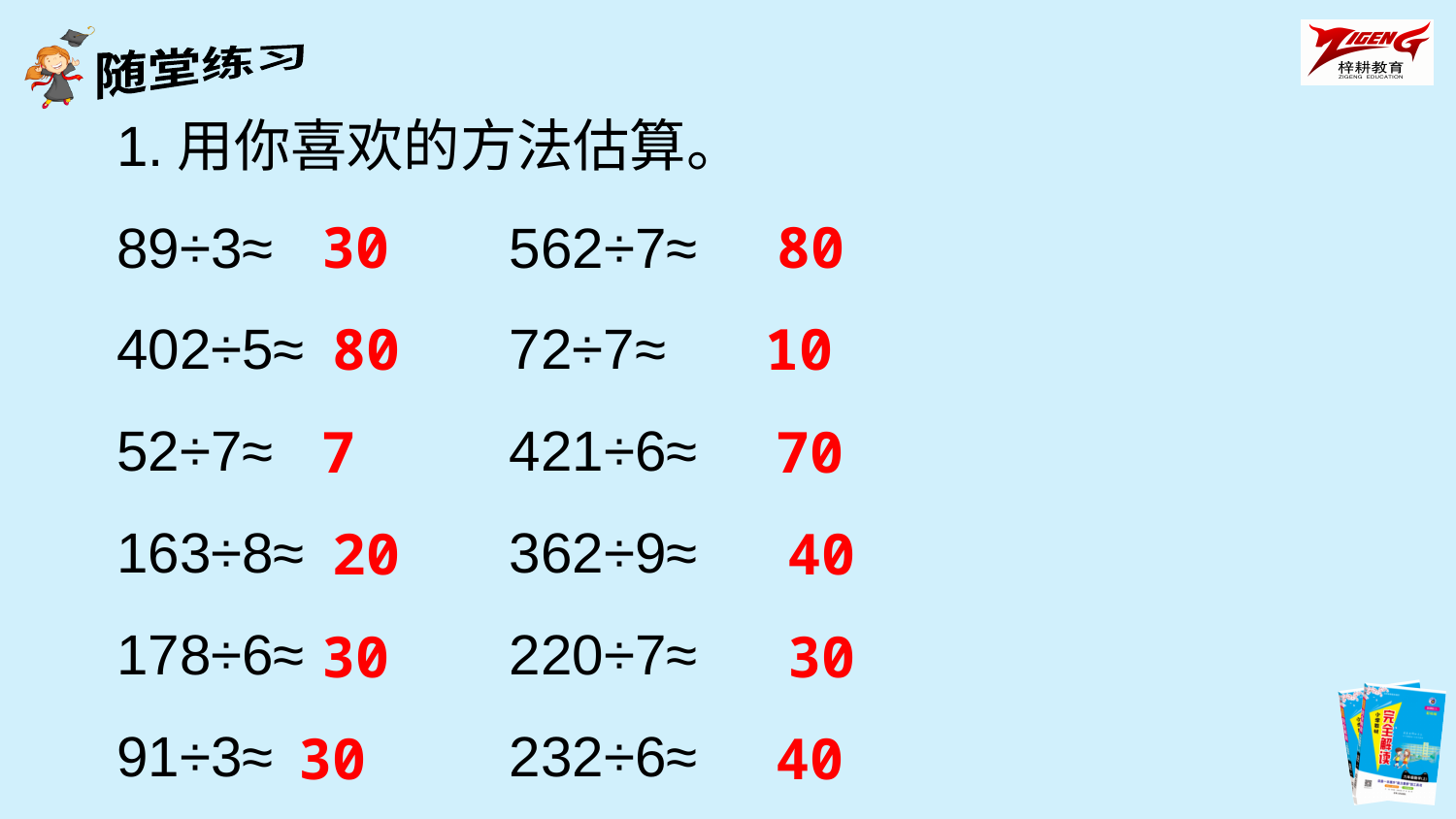

1.用你喜欢的方法估算。
89÷3≈               562÷7≈
402÷5≈             72÷7≈
52÷7≈               421÷6≈
163÷8≈             362÷9≈
178÷6≈             220÷7≈
91÷3≈               232÷6≈
30
80
80
10
7
70
20
40
30
30
30
40